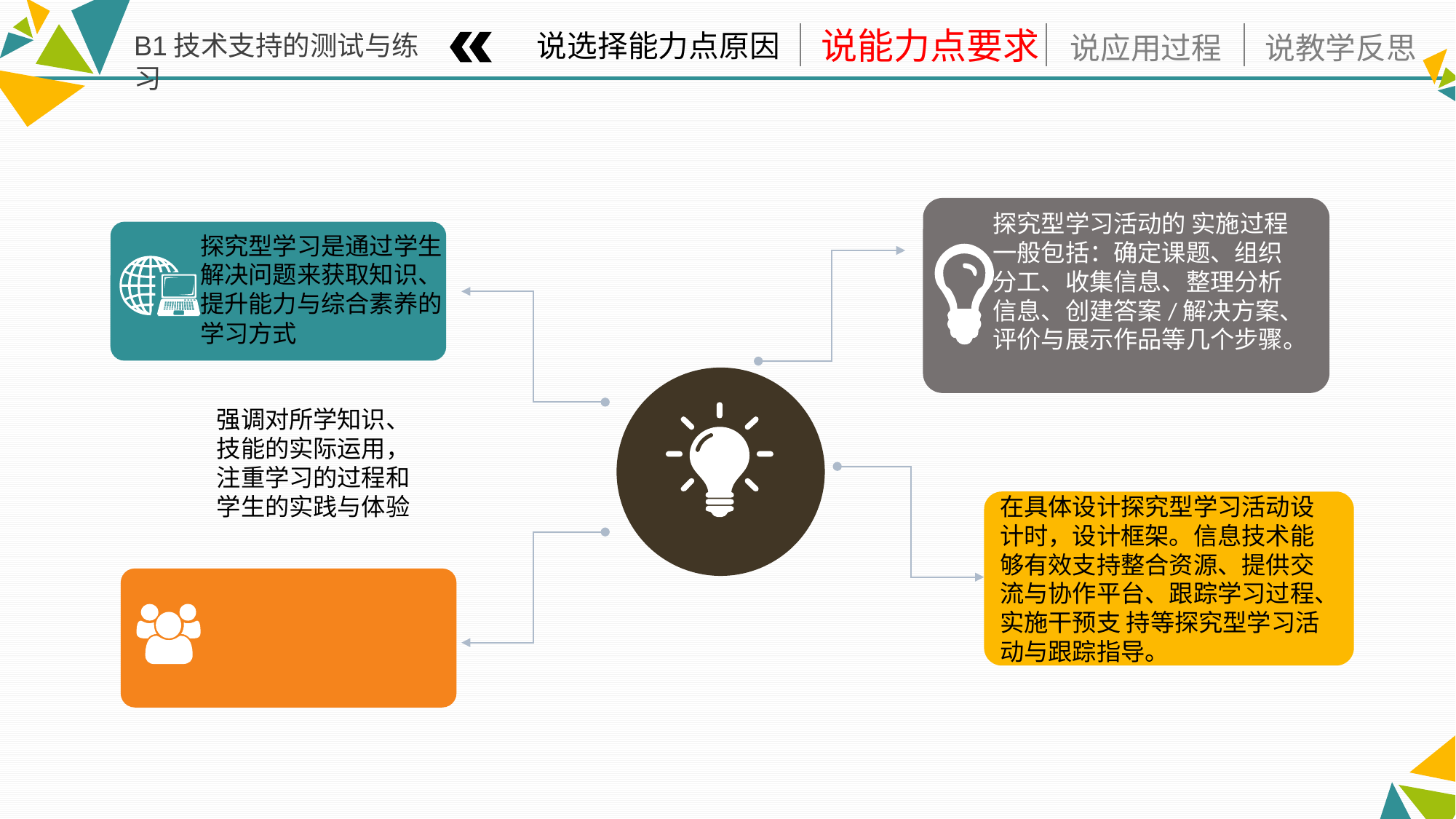

B1技术支持的测试与练习

探究型学习活动的 实施过程一般包括：确定课题、组织分工、收集信息、整理分析信息、创建答案/解决方案、评价与展示作品等几个步骤。

探究型学习是通过学生解决问题来获取知识、提升能力与综合素养的学习方式

强调对所学知识、技能的实际运用，注重学习的过程和学生的实践与体验

在具体设计探究型学习活动设计时，设计框架。信息技术能够有效支持整合资源、提供交流与协作平台、跟踪学习过程、实施干预支 持等探究型学习活动与跟踪指导。